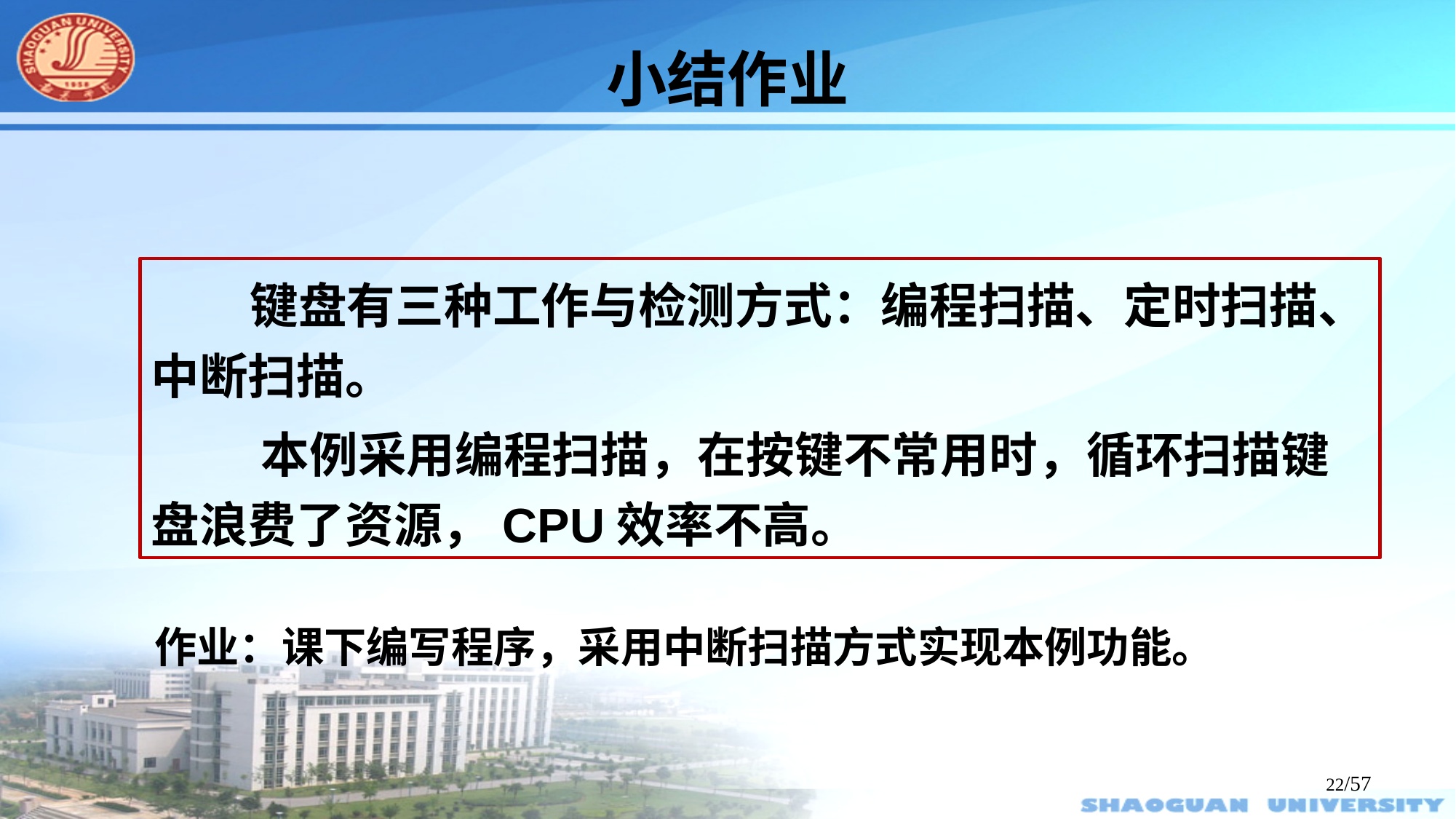

小结作业
     键盘有三种工作与检测方式：编程扫描、定时扫描、中断扫描。
      本例采用编程扫描，在按键不常用时，循环扫描键盘浪费了资源，CPU效率不高。
作业：课下编写程序，采用中断扫描方式实现本例功能。
22/57